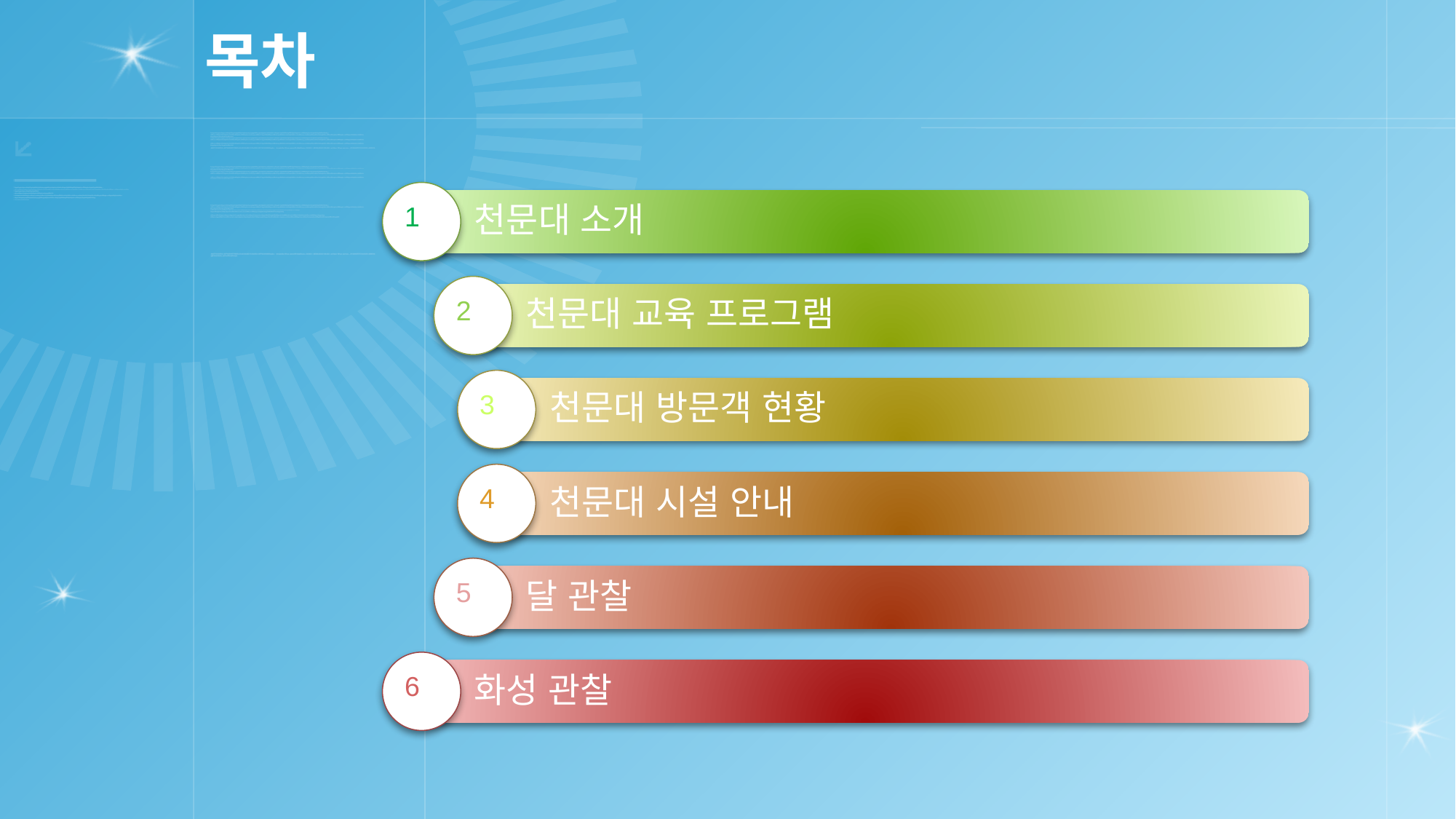

# 목차
1
천문대 소개
2
천문대 교육 프로그램
3
천문대 방문객 현황
4
천문대 시설 안내
5
달 관찰
6
화성 관찰